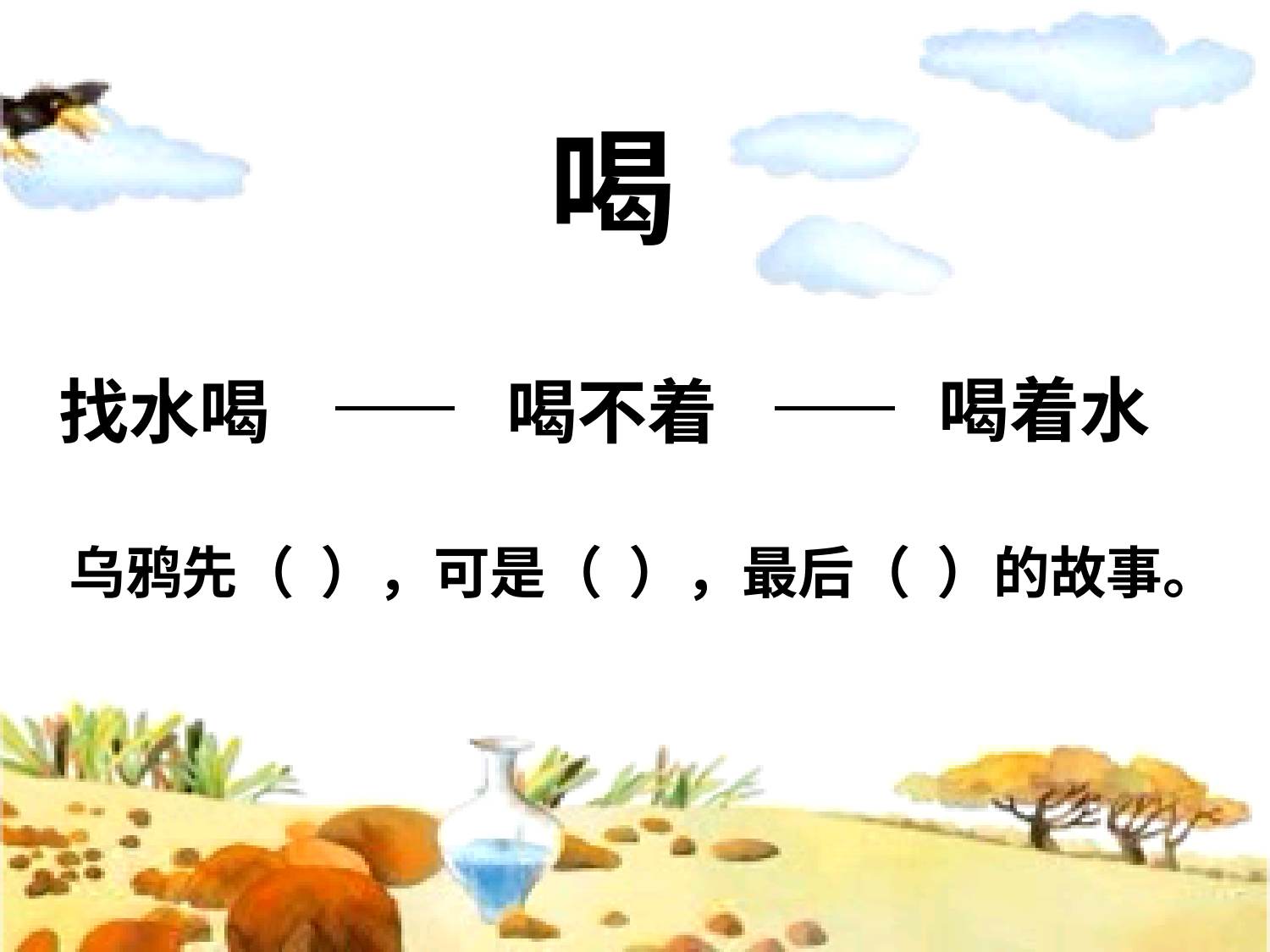

喝
喝着水
找水喝
喝不着
乌鸦先（  ），可是（  ），最后（  ）的故事。